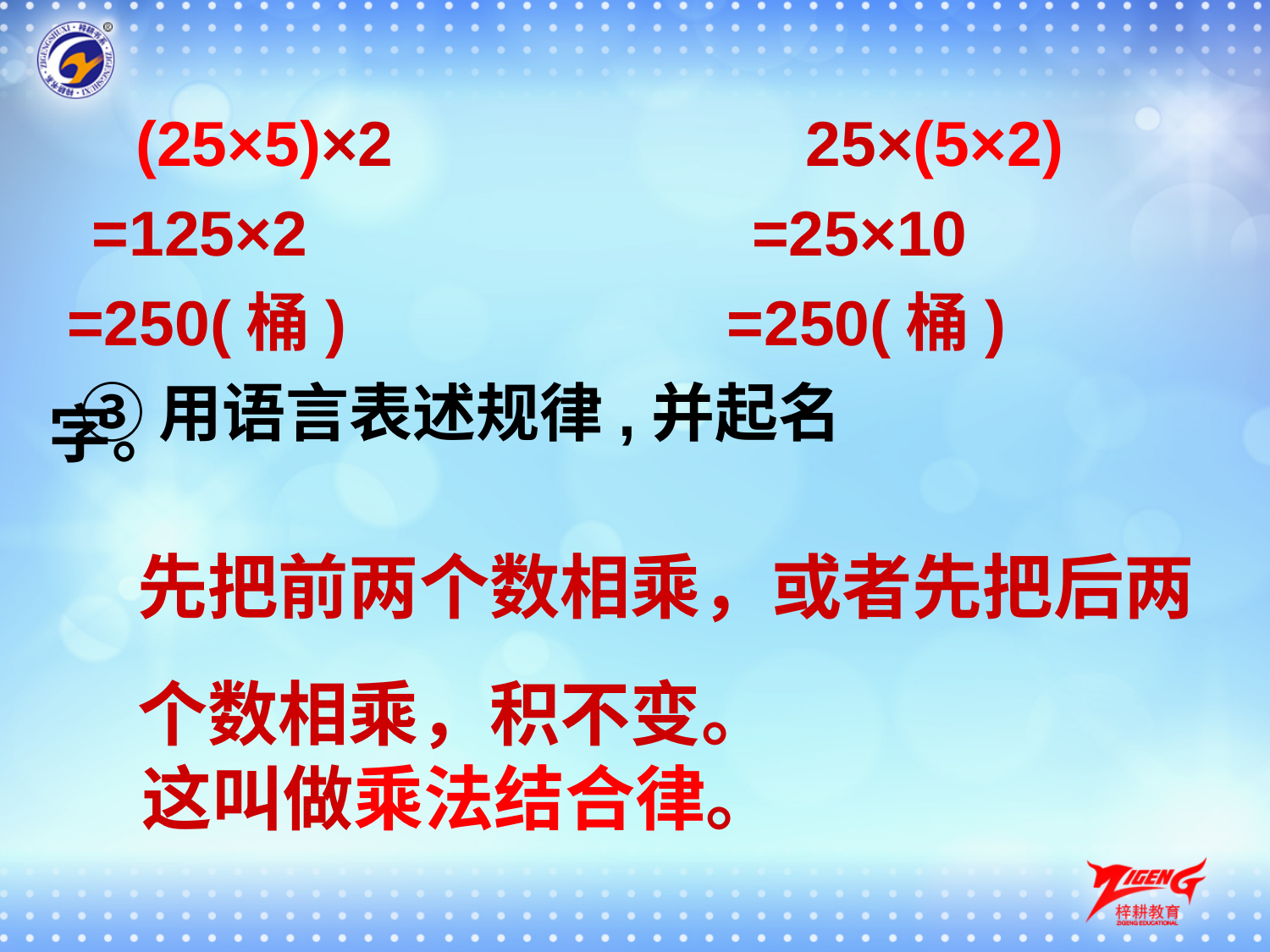

(25×5)×2
25×(5×2)
=125×2
=25×10
=250(桶)
=250(桶)
③用语言表述规律,并起名字。
先把前两个数相乘，或者先把后两个数相乘，积不变。
这叫做乘法结合律。